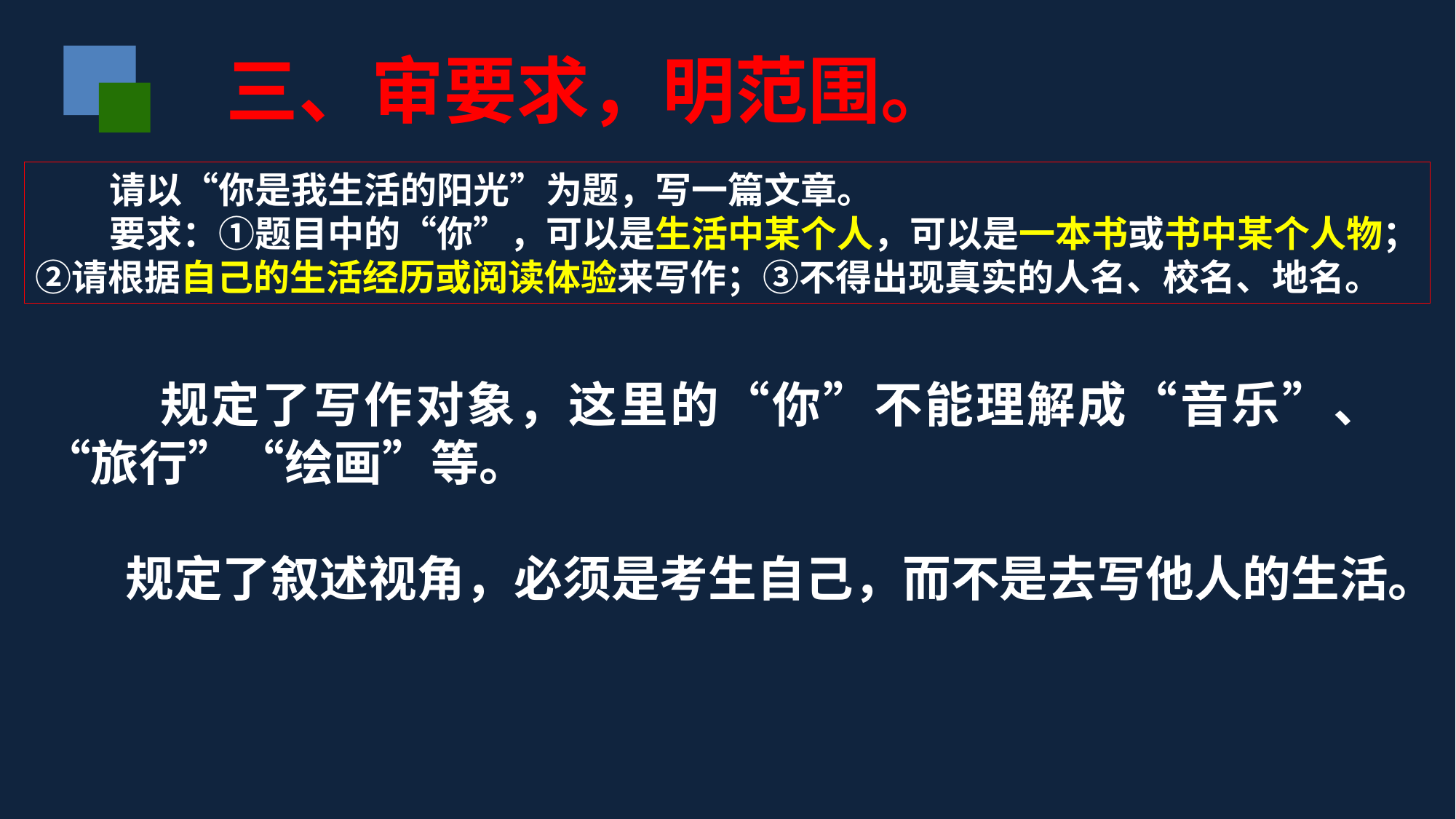

三、审要求，明范围。

        请以“你是我生活的阳光”为题，写一篇文章。
        要求：①题目中的“你”，可以是生活中某个人，可以是一本书或书中某个人物；②请根据自己的生活经历或阅读体验来写作；③不得出现真实的人名、校名、地名。
     规定了写作对象，这里的“你”不能理解成“音乐”、“旅行”“绘画”等。
        规定了叙述视角，必须是考生自己，而不是去写他人的生活。